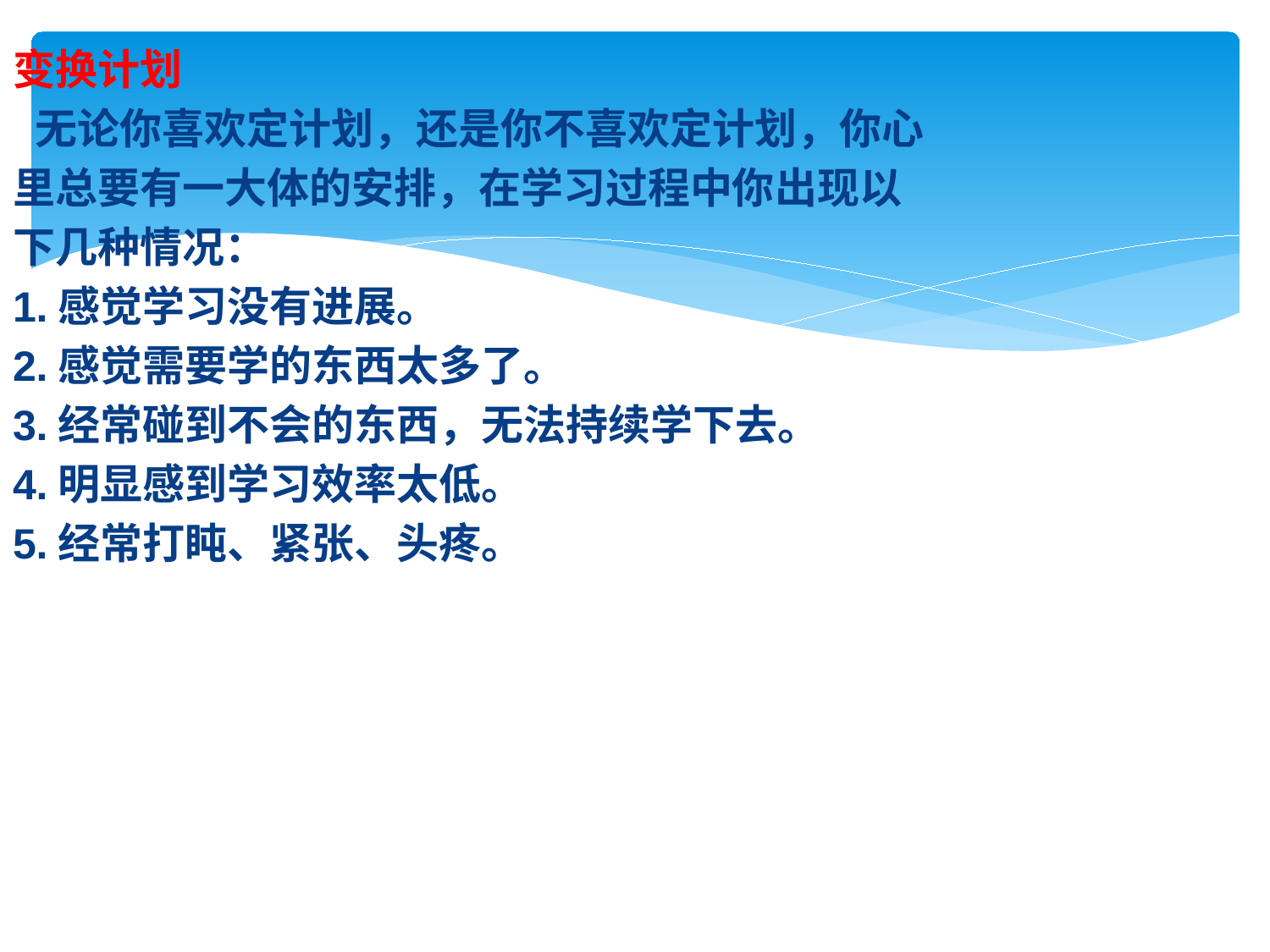

变换计划
 无论你喜欢定计划，还是你不喜欢定计划，你心
里总要有一大体的安排，在学习过程中你出现以
下几种情况：
1.感觉学习没有进展。
2.感觉需要学的东西太多了。
3.经常碰到不会的东西，无法持续学下去。
4.明显感到学习效率太低。
5.经常打盹、紧张、头疼。